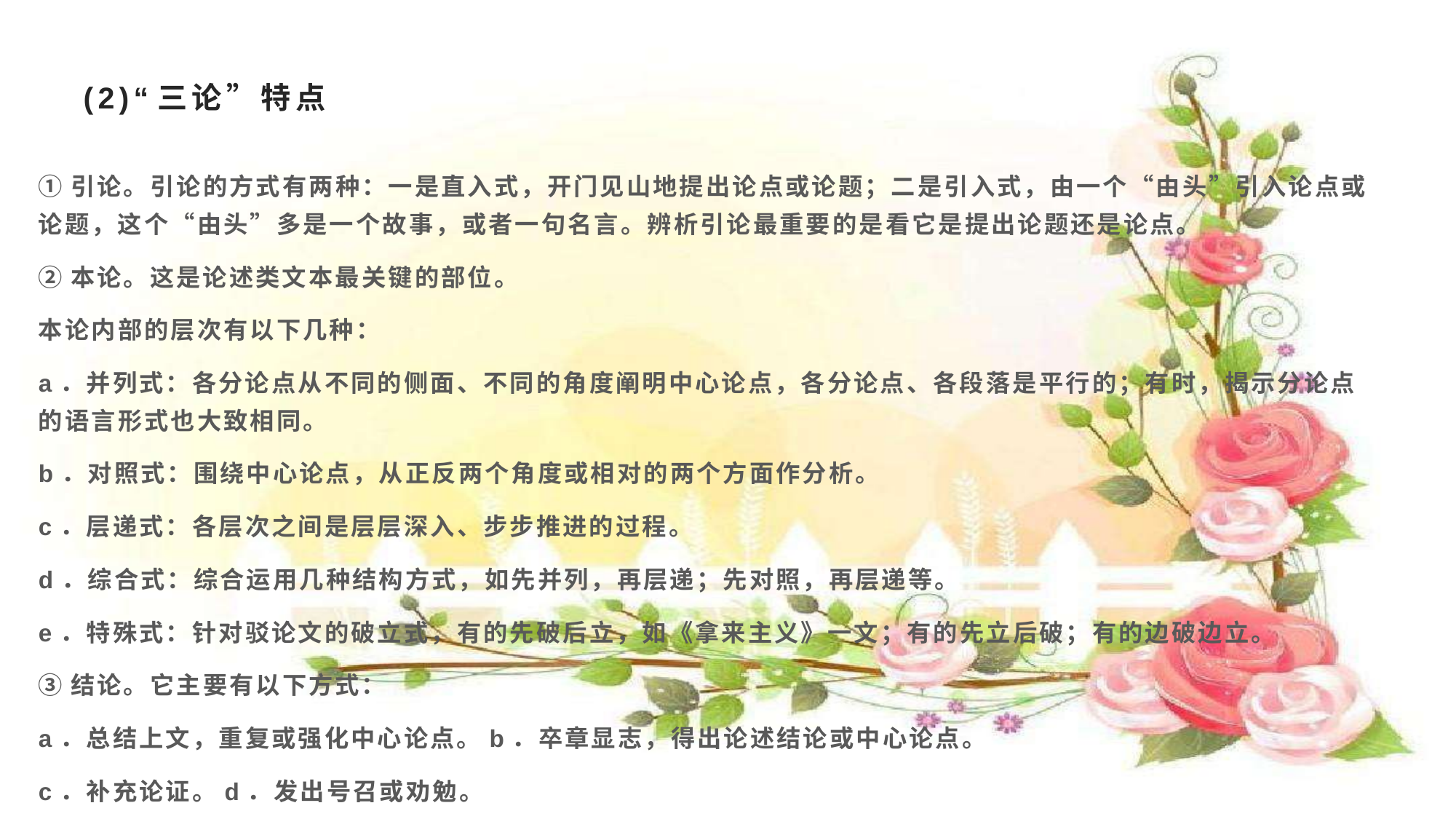

# (2)“三论”特点
①引论。引论的方式有两种：一是直入式，开门见山地提出论点或论题；二是引入式，由一个“由头”引入论点或论题，这个“由头”多是一个故事，或者一句名言。辨析引论最重要的是看它是提出论题还是论点。
②本论。这是论述类文本最关键的部位。
本论内部的层次有以下几种：
a．并列式：各分论点从不同的侧面、不同的角度阐明中心论点，各分论点、各段落是平行的；有时，揭示分论点的语言形式也大致相同。
b．对照式：围绕中心论点，从正反两个角度或相对的两个方面作分析。
c．层递式：各层次之间是层层深入、步步推进的过程。
d．综合式：综合运用几种结构方式，如先并列，再层递；先对照，再层递等。
e．特殊式：针对驳论文的破立式，有的先破后立，如《拿来主义》一文；有的先立后破；有的边破边立。
③结论。它主要有以下方式：
a．总结上文，重复或强化中心论点。b．卒章显志，得出论述结论或中心论点。
c．补充论证。d．发出号召或劝勉。